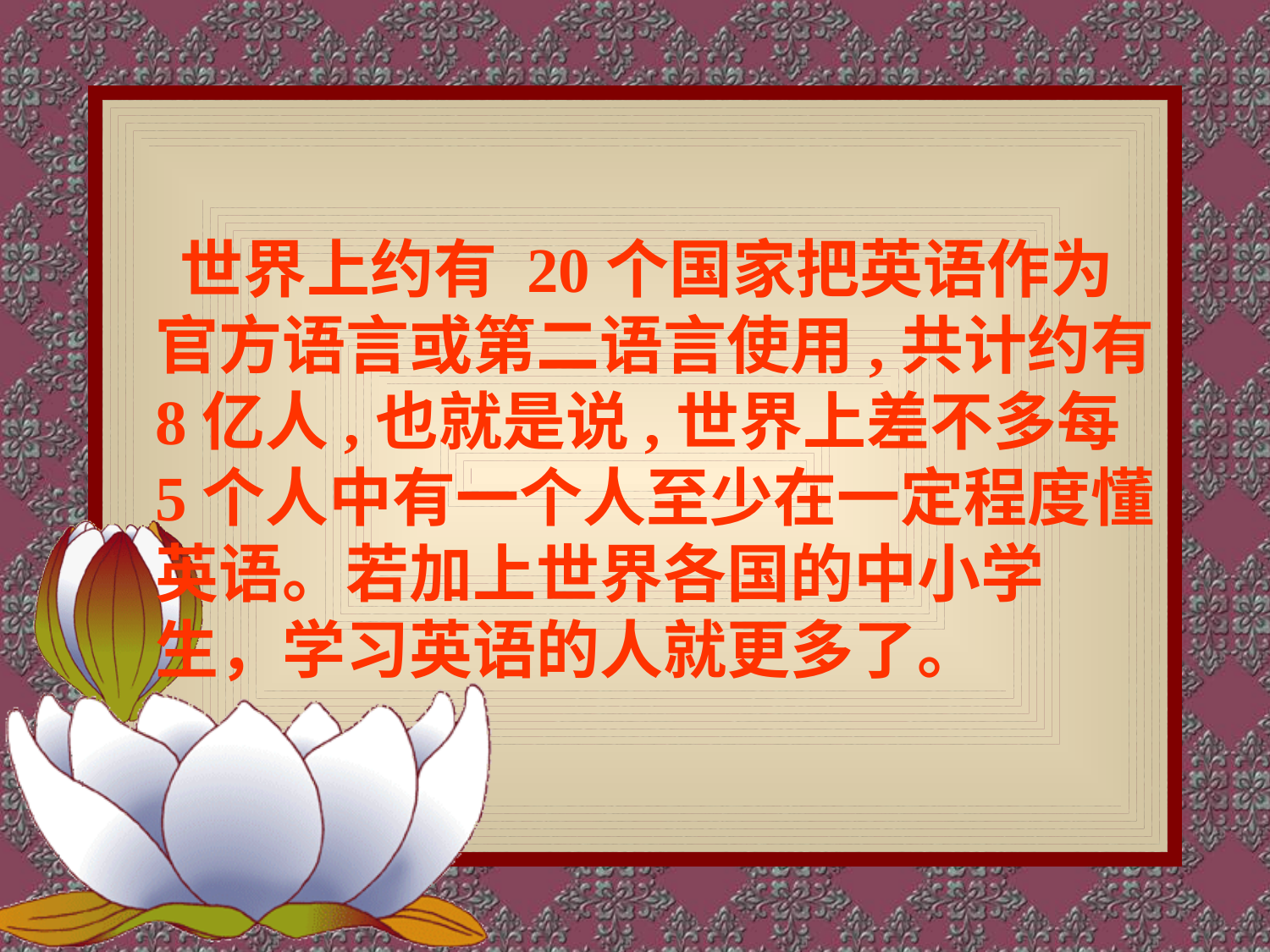

世界上约有 20个国家把英语作为官方语言或第二语言使用,共计约有8亿人,也就是说,世界上差不多每5个人中有一个人至少在一定程度懂英语。若加上世界各国的中小学生，学习英语的人就更多了。